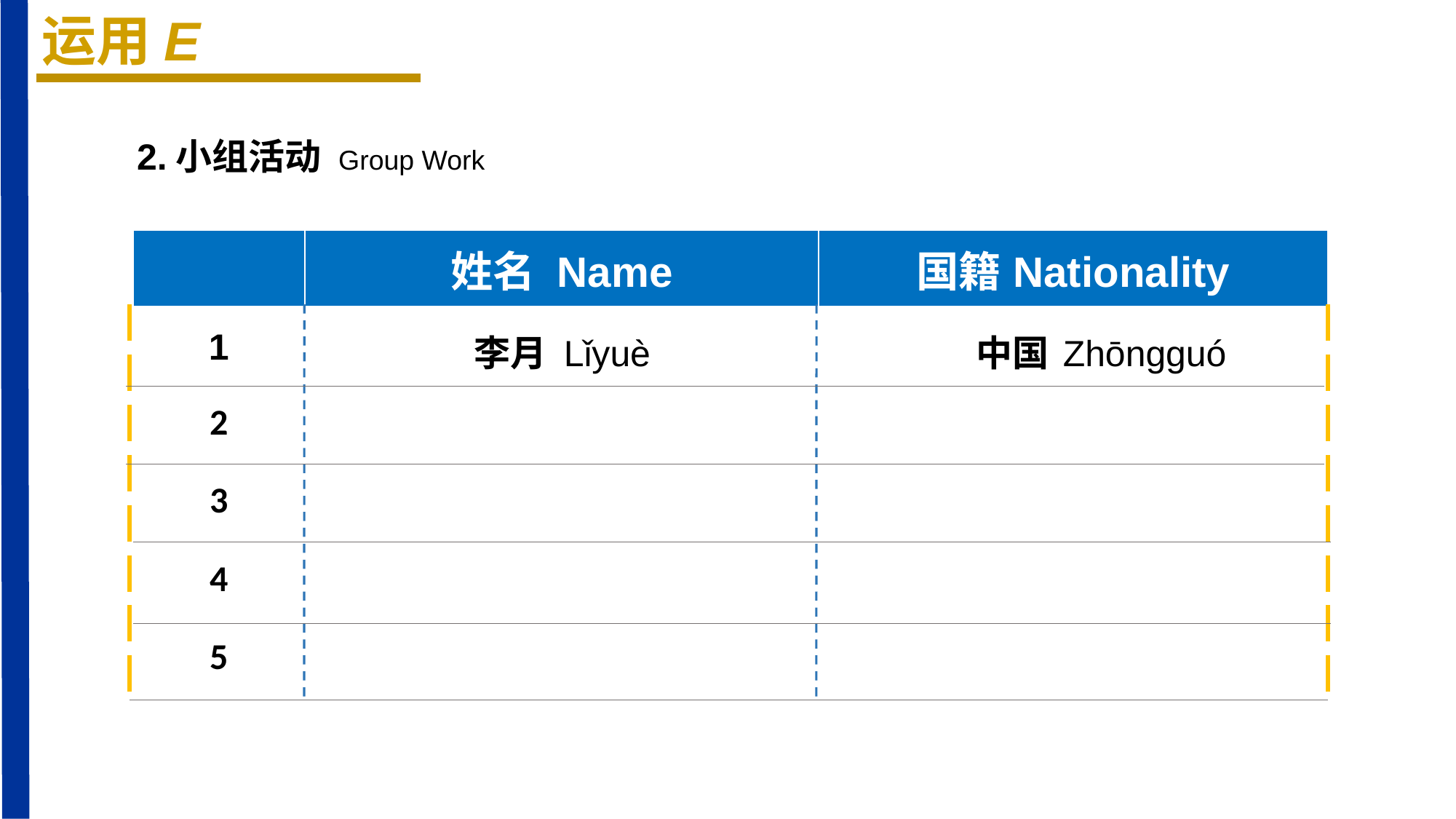

运用E
2.小组活动 Group Work
|  | 姓名 Name | 国籍Nationality |
| --- | --- | --- |
| 1 |  |  |
| 2 |  |  |
| 3 |  |  |
| 4 |  |  |
| 5 |  |  |
李月 Lǐyuè
中国 Zhōnɡɡuó